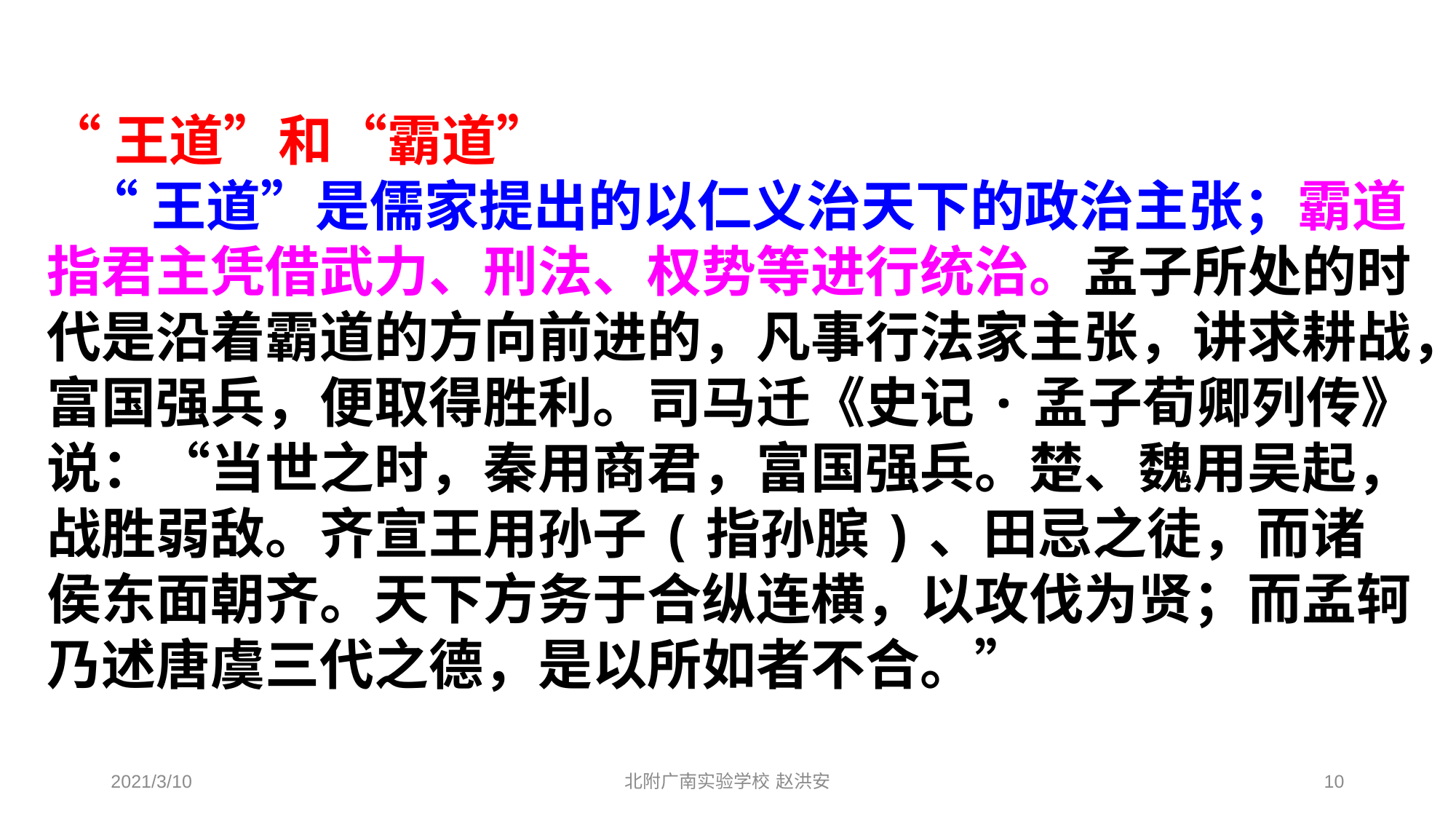

“王道”和“霸道”
   “王道”是儒家提出的以仁义治天下的政治主张；霸道指君主凭借武力、刑法、权势等进行统治。孟子所处的时代是沿着霸道的方向前进的，凡事行法家主张，讲求耕战，富国强兵，便取得胜利。司马迁《史记·孟子荀卿列传》说：“当世之时，秦用商君，富国强兵。楚、魏用吴起，战胜弱敌。齐宣王用孙子(指孙膑)、田忌之徒，而诸侯东面朝齐。天下方务于合纵连横，以攻伐为贤；而孟轲乃述唐虞三代之德，是以所如者不合。”
2021/3/10
北附广南实验学校 赵洪安
10